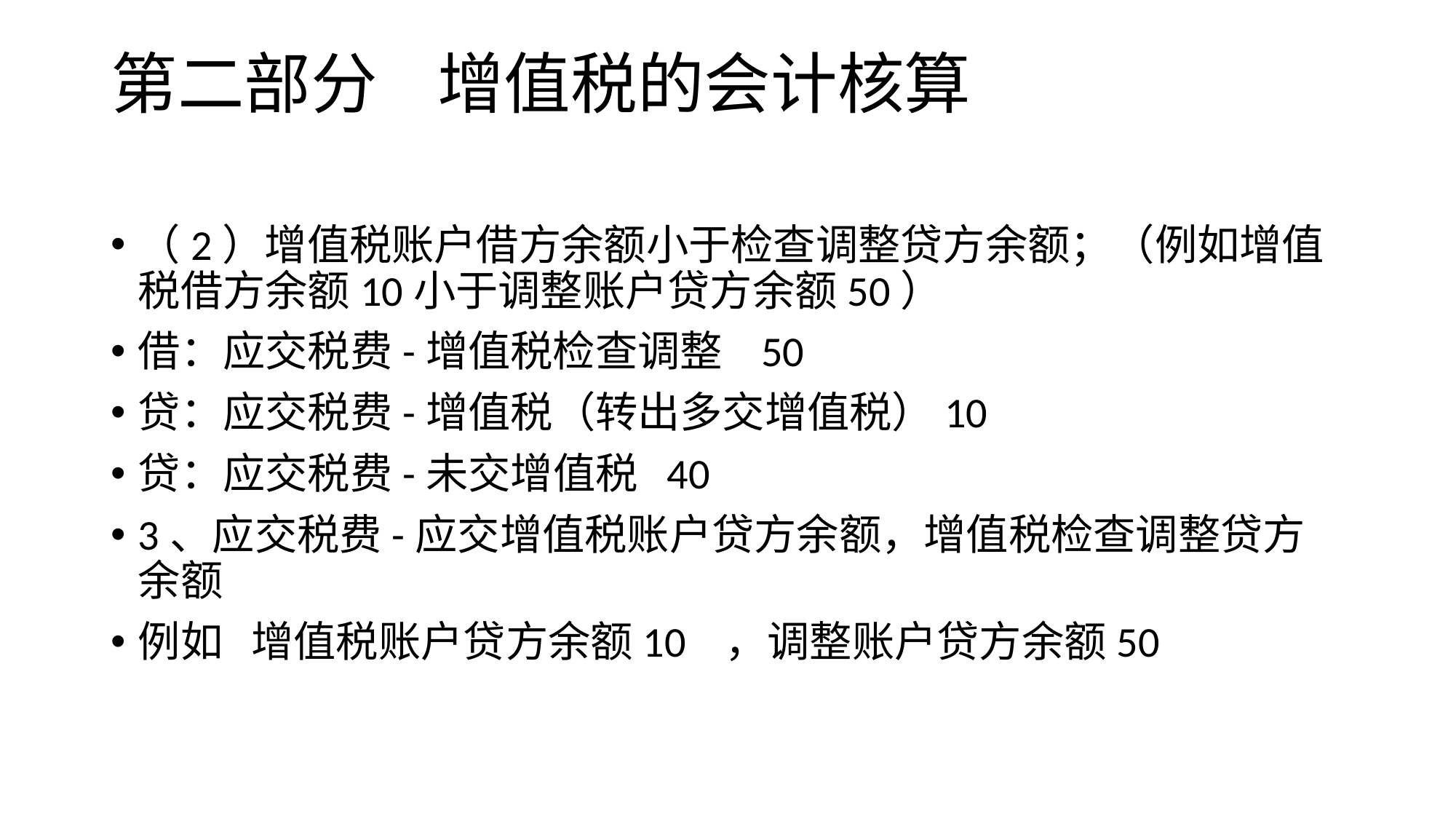

# 第二部分    增值税的会计核算

（2）增值税账户借方余额小于检查调整贷方余额；（例如增值税借方余额10小于调整账户贷方余额50）
借：应交税费-增值税检查调整   50
贷：应交税费-增值税（转出多交增值税）10
贷：应交税费-未交增值税  40
3、应交税费-应交增值税账户贷方余额，增值税检查调整贷方余额
例如   增值税账户贷方余额10   ，调整账户贷方余额50